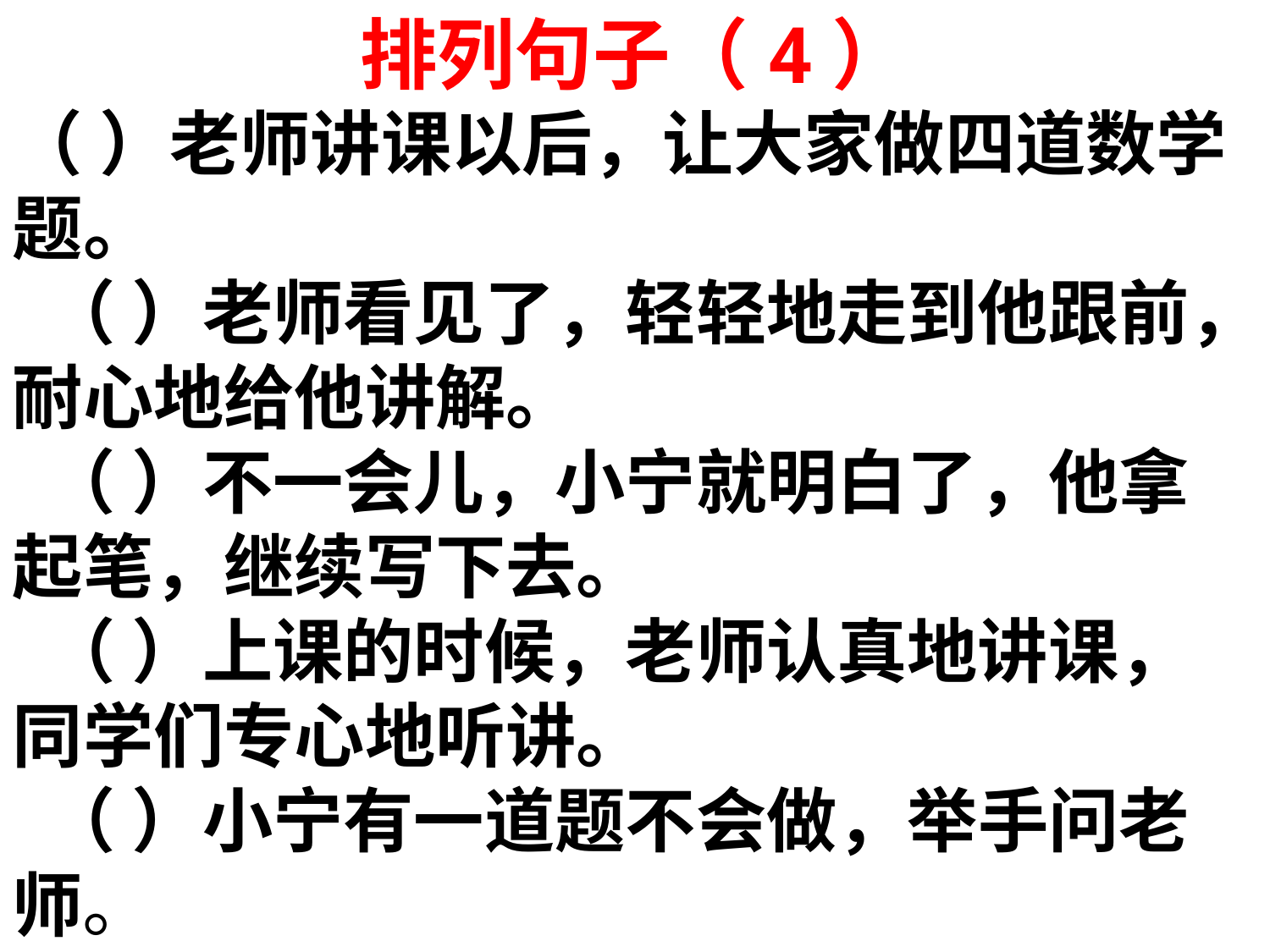

排列句子（4）
（ ）老师讲课以后，让大家做四道数学题。
 （ ）老师看见了，轻轻地走到他跟前，耐心地给他讲解。
 （ ）不一会儿，小宁就明白了，他拿起笔，继续写下去。
 （ ）上课的时候，老师认真地讲课，同学们专心地听讲。
 （ ）小宁有一道题不会做，举手问老师。